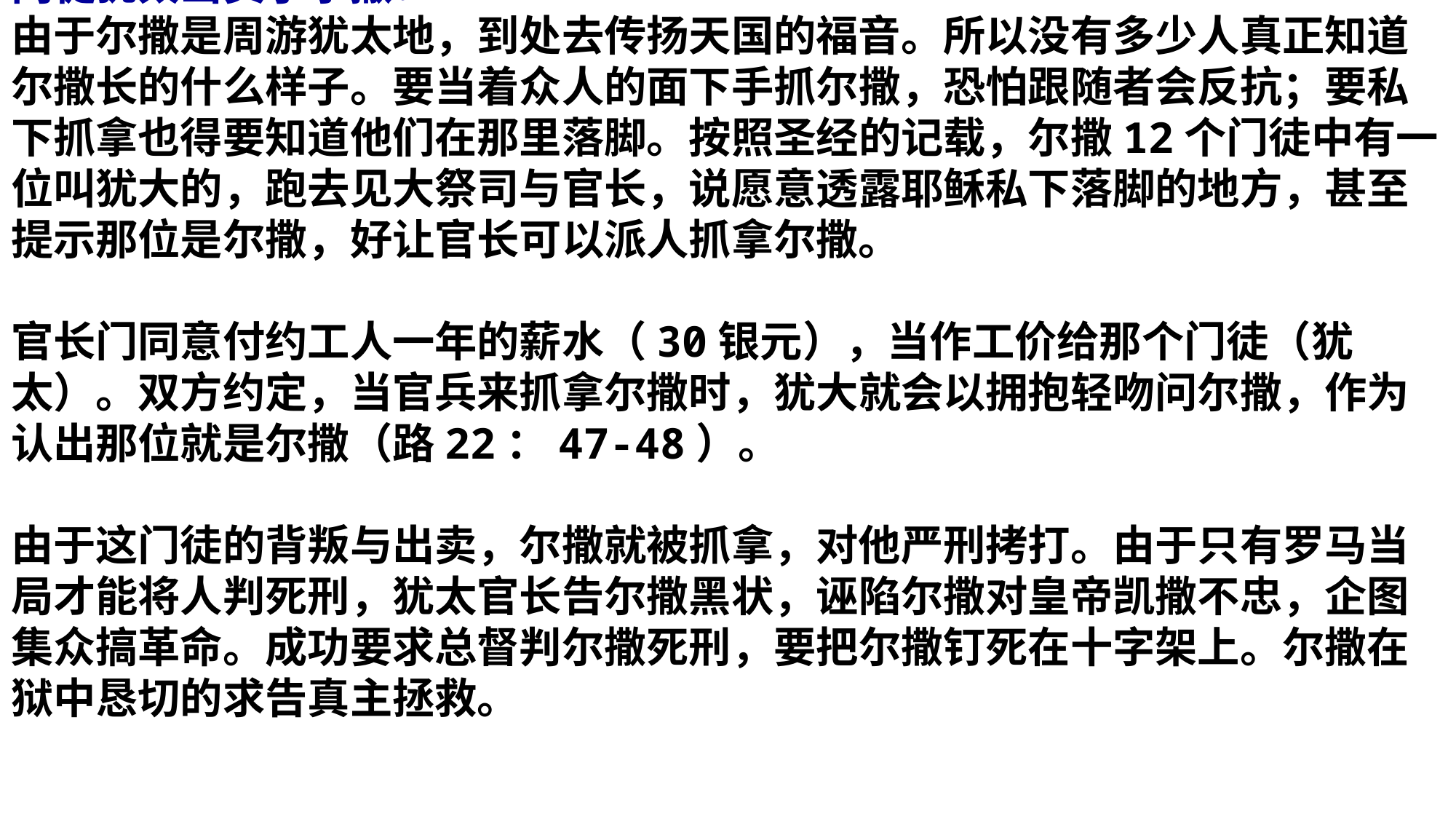

门徒犹太出卖了尔撒：
由于尔撒是周游犹太地，到处去传扬天国的福音。所以没有多少人真正知道尔撒长的什么样子。要当着众人的面下手抓尔撒，恐怕跟随者会反抗；要私下抓拿也得要知道他们在那里落脚。按照圣经的记载，尔撒12个门徒中有一位叫犹大的，跑去见大祭司与官长，说愿意透露耶稣私下落脚的地方，甚至提示那位是尔撒，好让官长可以派人抓拿尔撒。

官长门同意付约工人一年的薪水（30银元），当作工价给那个门徒（犹太）。双方约定，当官兵来抓拿尔撒时，犹大就会以拥抱轻吻问尔撒，作为认出那位就是尔撒（路22：47-48）。

由于这门徒的背叛与出卖，尔撒就被抓拿，对他严刑拷打。由于只有罗马当局才能将人判死刑，犹太官长告尔撒黑状，诬陷尔撒对皇帝凯撒不忠，企图集众搞革命。成功要求总督判尔撒死刑，要把尔撒钉死在十字架上。尔撒在狱中恳切的求告真主拯救。